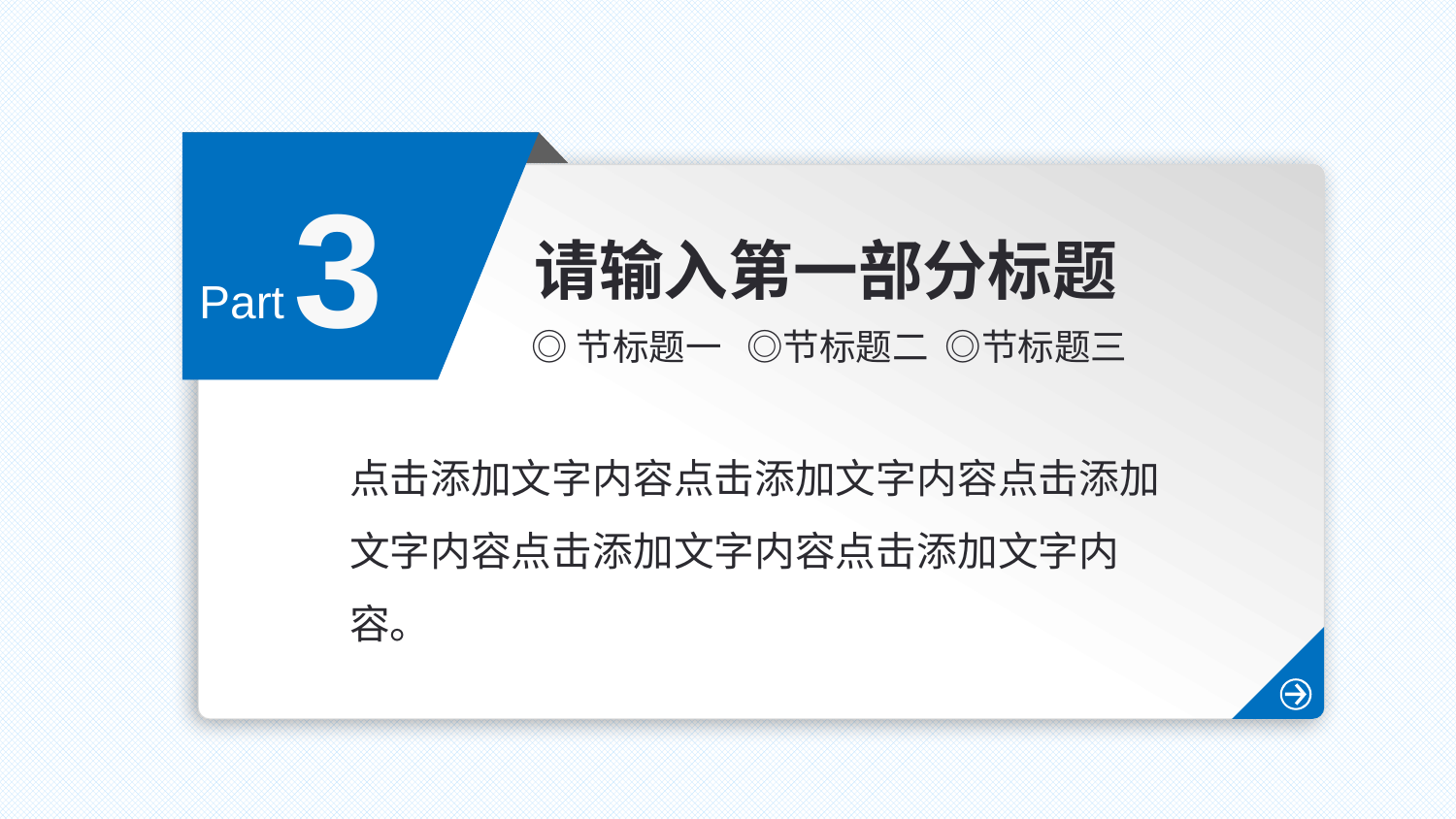

3

请输入第一部分标题
Part
◎节标题一   ◎节标题二  ◎节标题三
点击添加文字内容点击添加文字内容点击添加文字内容点击添加文字内容点击添加文字内容。